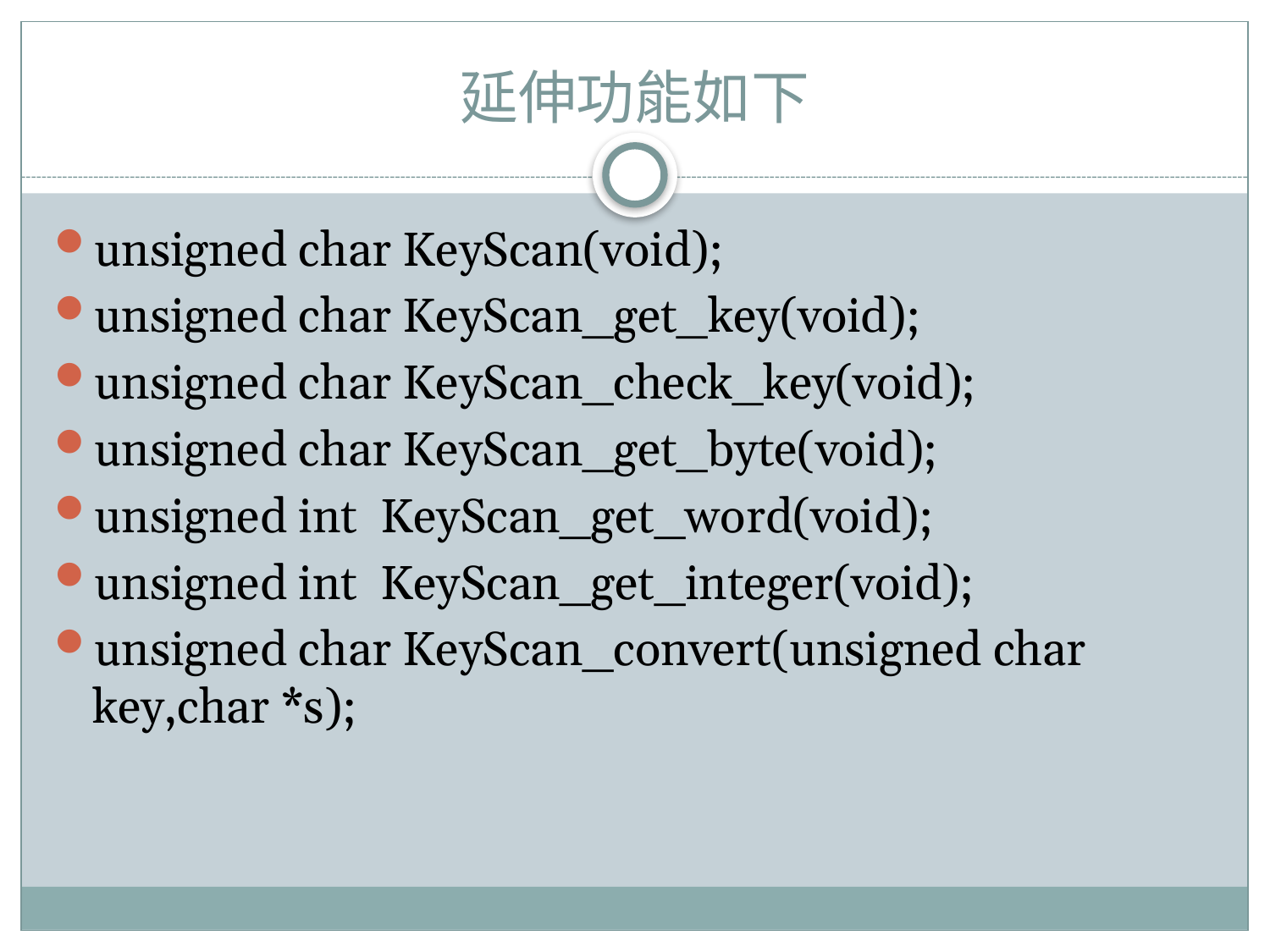

# 延伸功能如下
unsigned char KeyScan(void);
unsigned char KeyScan_get_key(void);
unsigned char KeyScan_check_key(void);
unsigned char KeyScan_get_byte(void);
unsigned int  KeyScan_get_word(void);
unsigned int  KeyScan_get_integer(void);
unsigned char KeyScan_convert(unsigned char key,char *s);